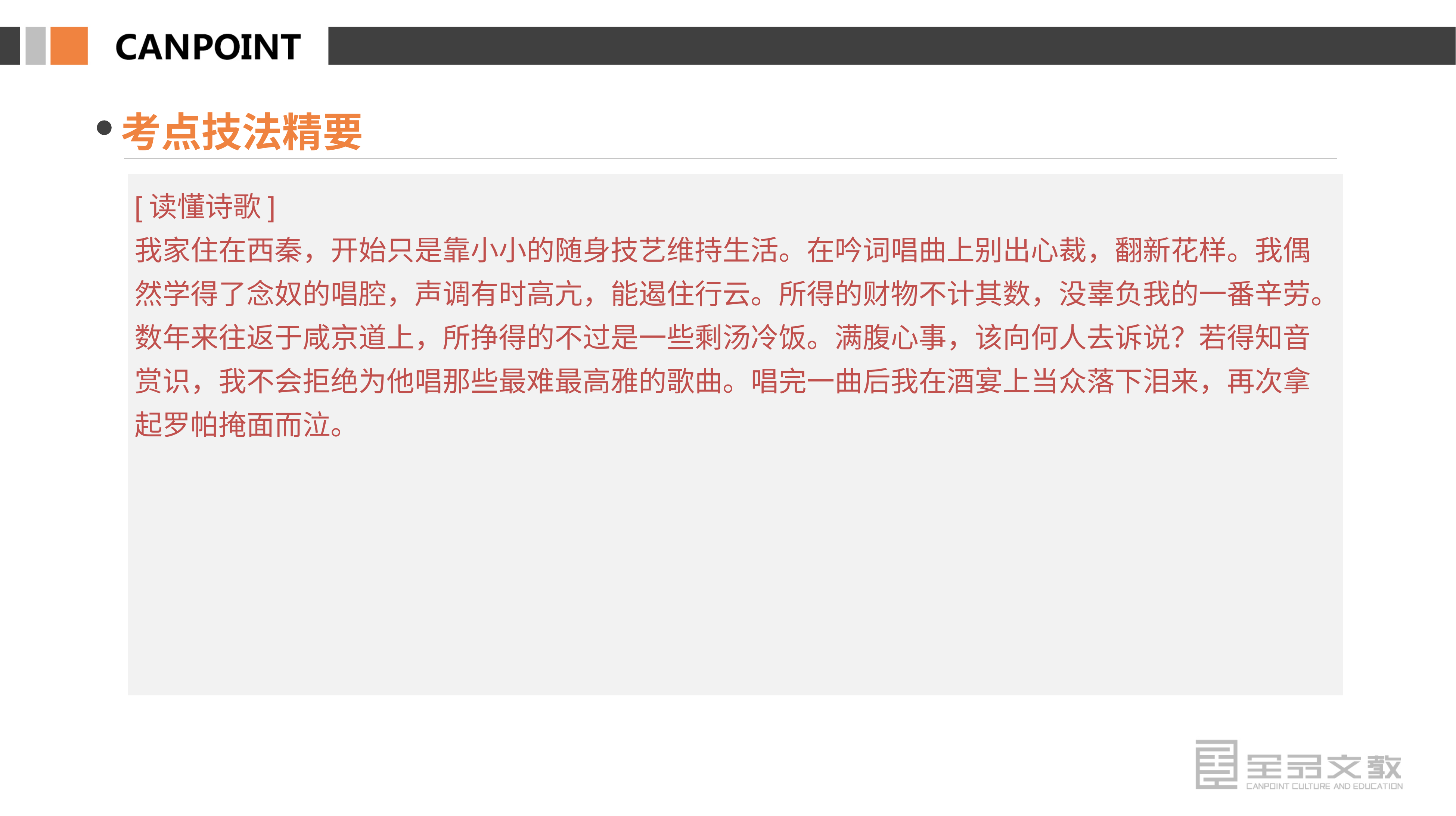

考点技法精要

[读懂诗歌]
我家住在西秦，开始只是靠小小的随身技艺维持生活。在吟词唱曲上别出心裁，翻新花样。我偶然学得了念奴的唱腔，声调有时高亢，能遏住行云。所得的财物不计其数，没辜负我的一番辛劳。
数年来往返于咸京道上，所挣得的不过是一些剩汤冷饭。满腹心事，该向何人去诉说？若得知音赏识，我不会拒绝为他唱那些最难最高雅的歌曲。唱完一曲后我在酒宴上当众落下泪来，再次拿起罗帕掩面而泣。